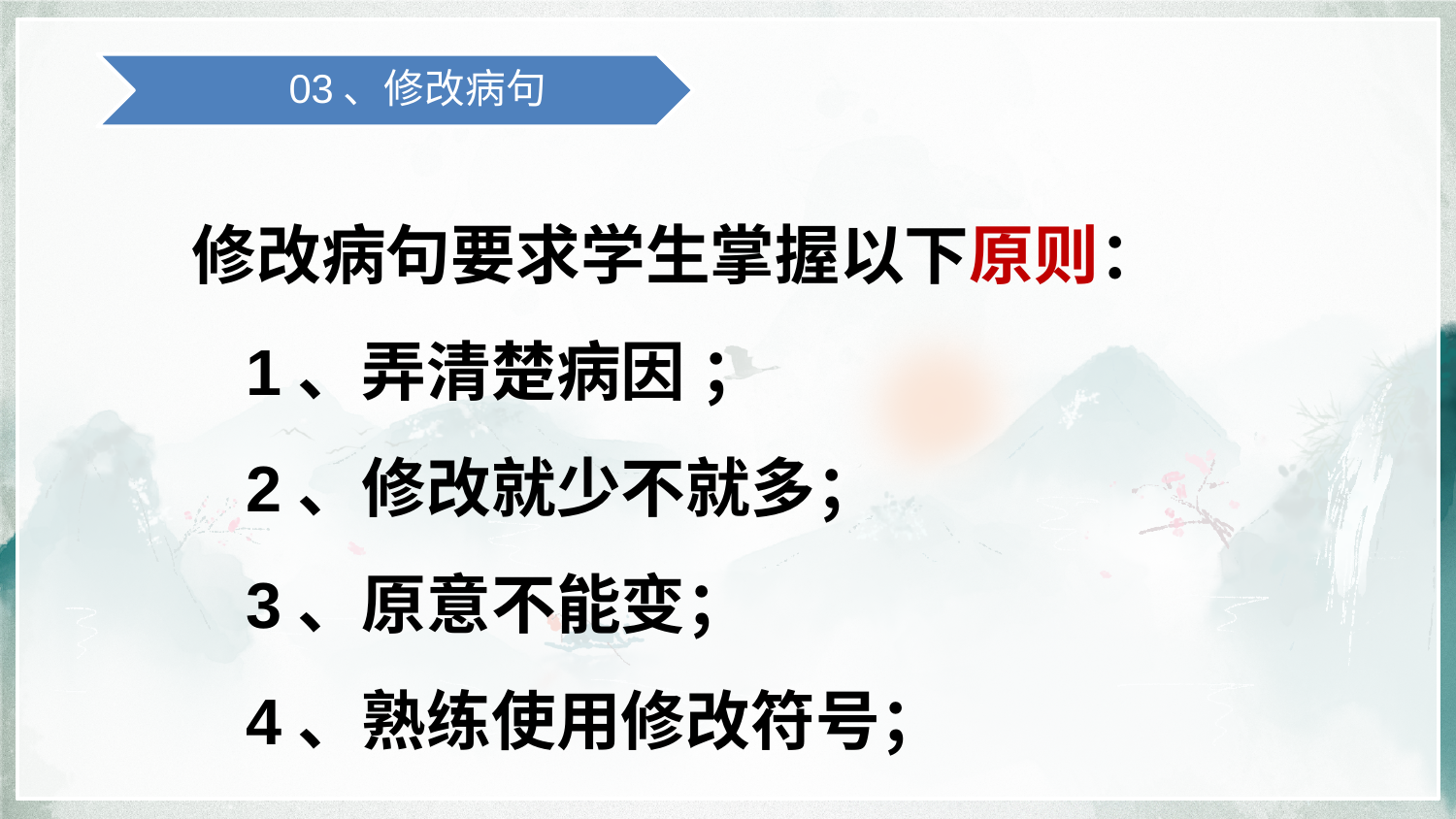

03、修改病句
修改病句要求学生掌握以下原则：
   1、弄清楚病因 ；
   2、修改就少不就多；
   3、原意不能变；
   4、熟练使用修改符号；